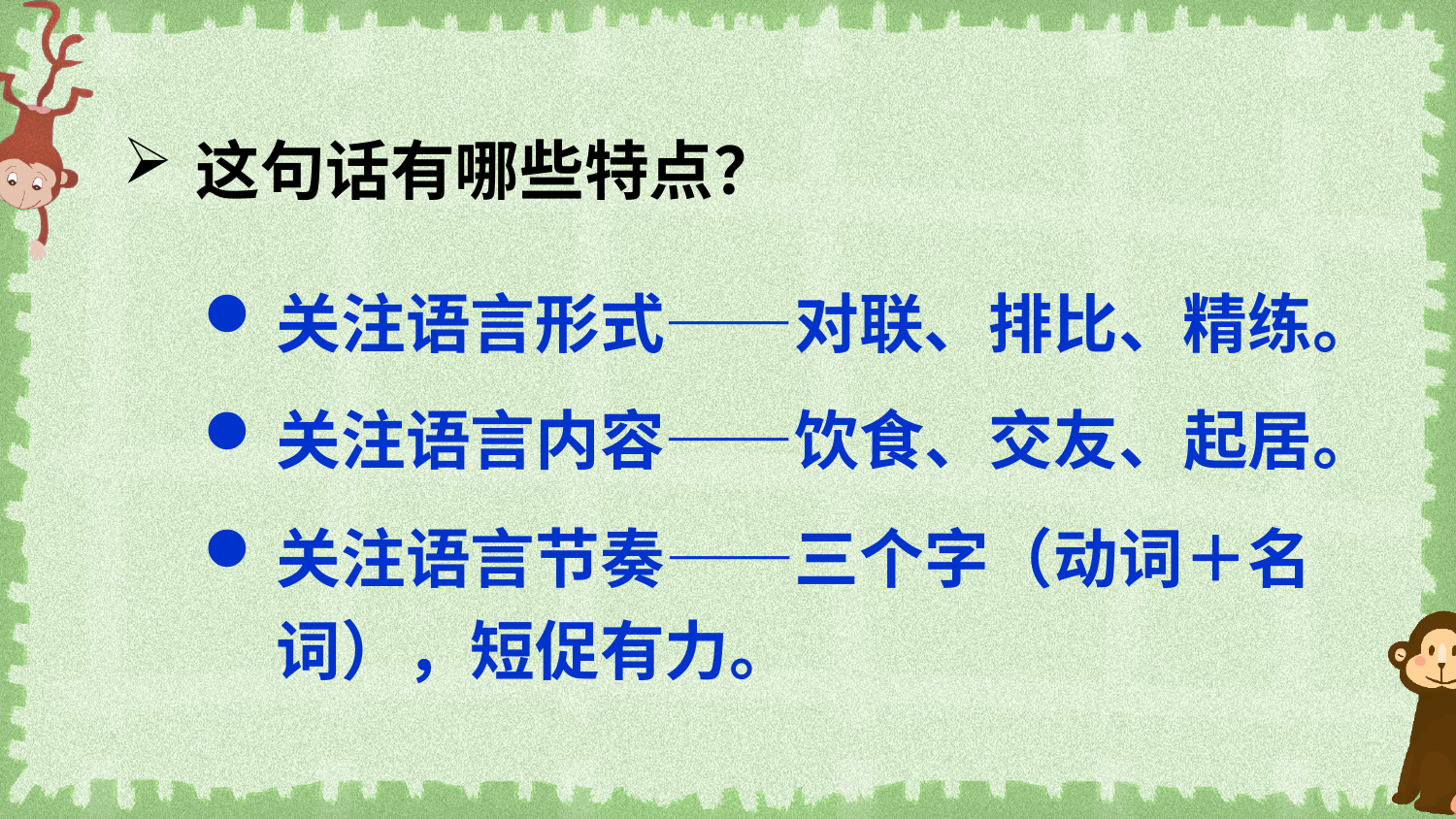

这句话有哪些特点？
关注语言形式——对联、排比、精练。
关注语言内容——饮食、交友、起居。
关注语言节奏——三个字（动词＋名词），短促有力。